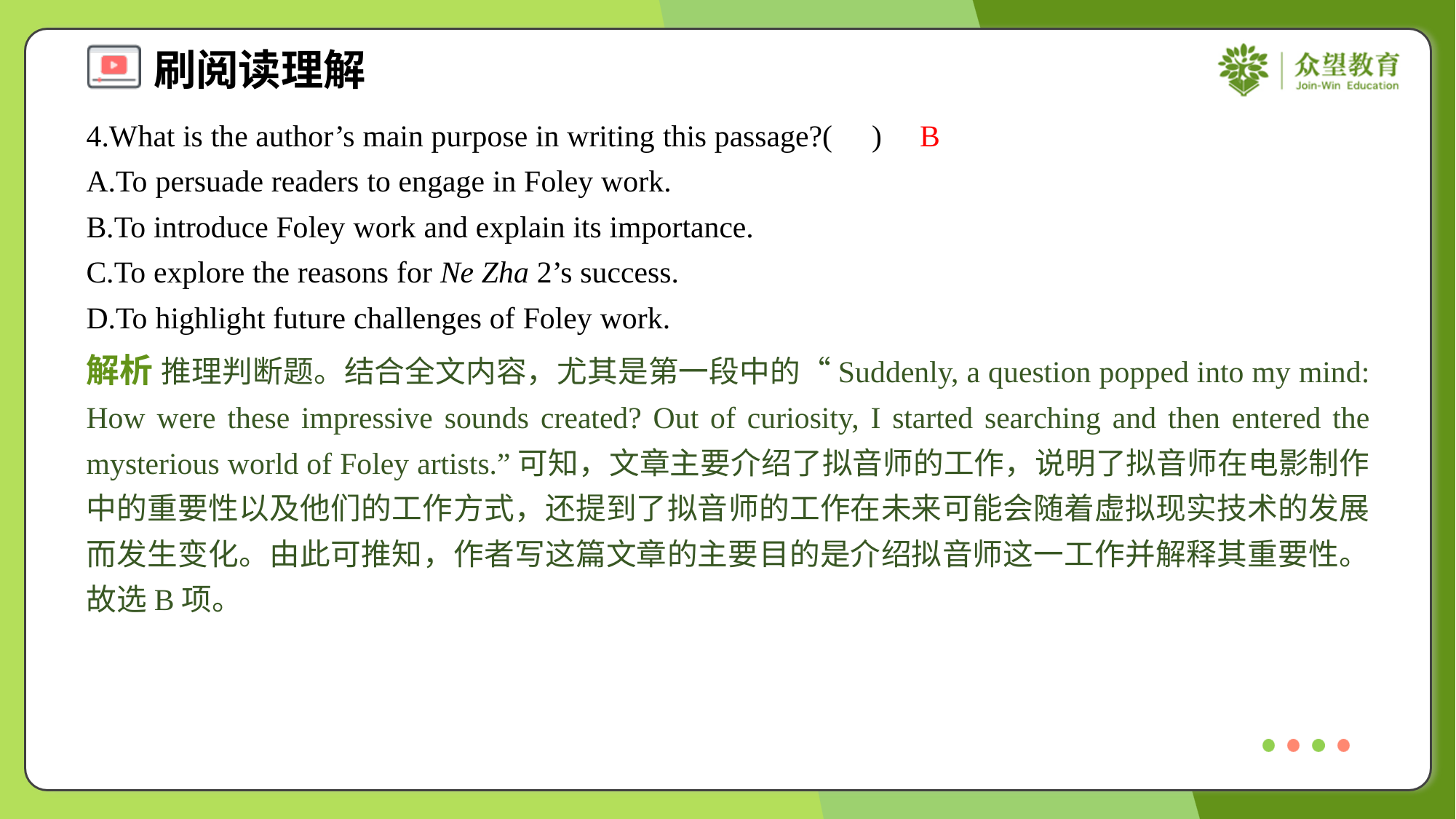

4.What is the author’s main purpose in writing this passage?(     )
B
A.To persuade readers to engage in Foley work.
B.To introduce Foley work and explain its importance.
C.To explore the reasons for Ne Zha 2’s success.
D.To highlight future challenges of Foley work.
解析 推理判断题。结合全文内容，尤其是第一段中的“Suddenly, a question popped into my mind: How were these impressive sounds created? Out of curiosity, I started searching and then entered the mysterious world of Foley artists.”可知，文章主要介绍了拟音师的工作，说明了拟音师在电影制作中的重要性以及他们的工作方式，还提到了拟音师的工作在未来可能会随着虚拟现实技术的发展而发生变化。由此可推知，作者写这篇文章的主要目的是介绍拟音师这一工作并解释其重要性。故选B项。